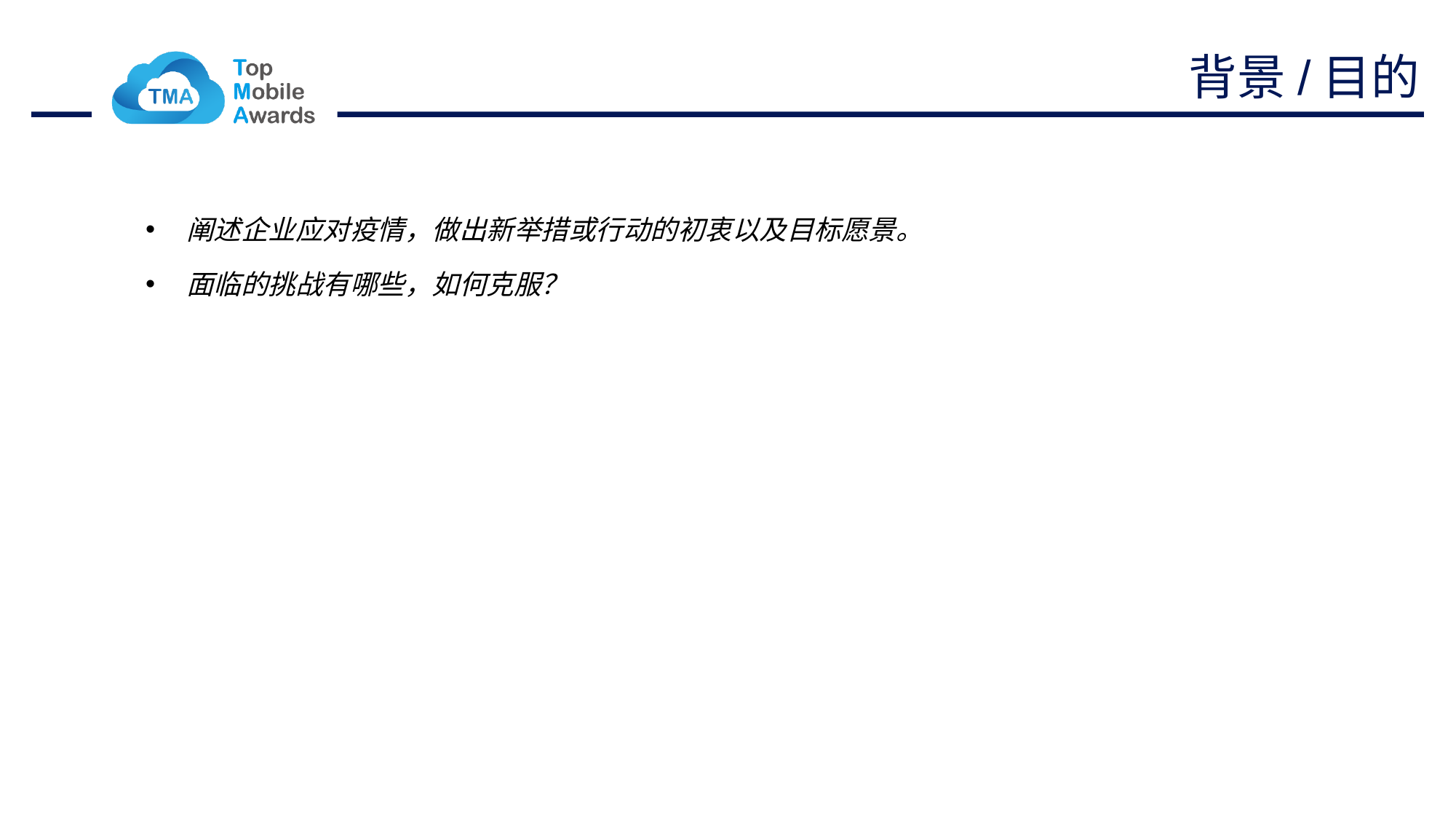

阐述企业应对疫情，做出新举措或行动的初衷以及目标愿景。
面临的挑战有哪些，如何克服？